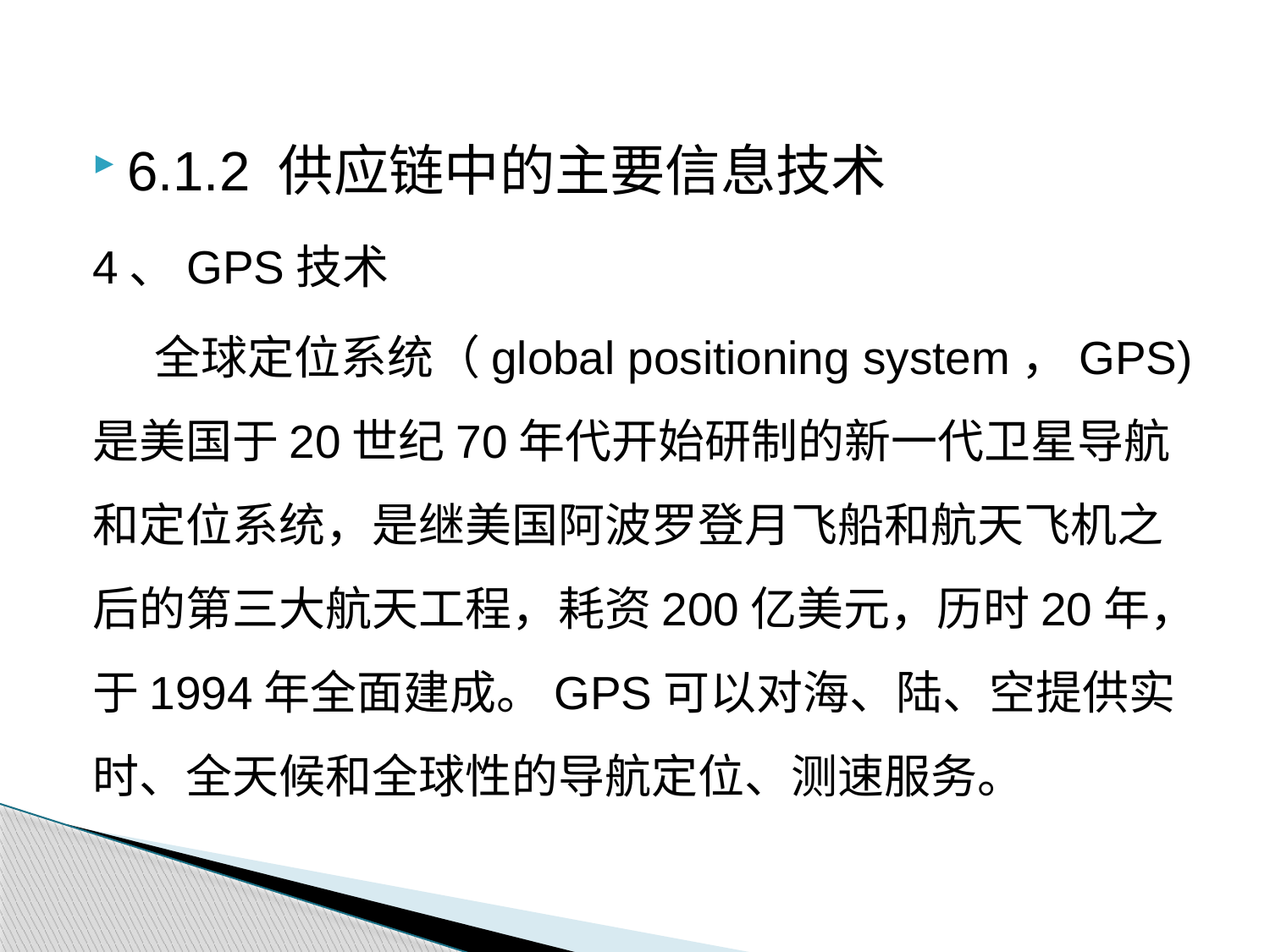

6.1.2 供应链中的主要信息技术
4、GPS技术
全球定位系统（global positioning system，GPS)是美国于20世纪70年代开始研制的新一代卫星导航和定位系统，是继美国阿波罗登月飞船和航天飞机之后的第三大航天工程，耗资200亿美元，历时20年，于1994年全面建成。GPS可以对海、陆、空提供实时、全天候和全球性的导航定位、测速服务。